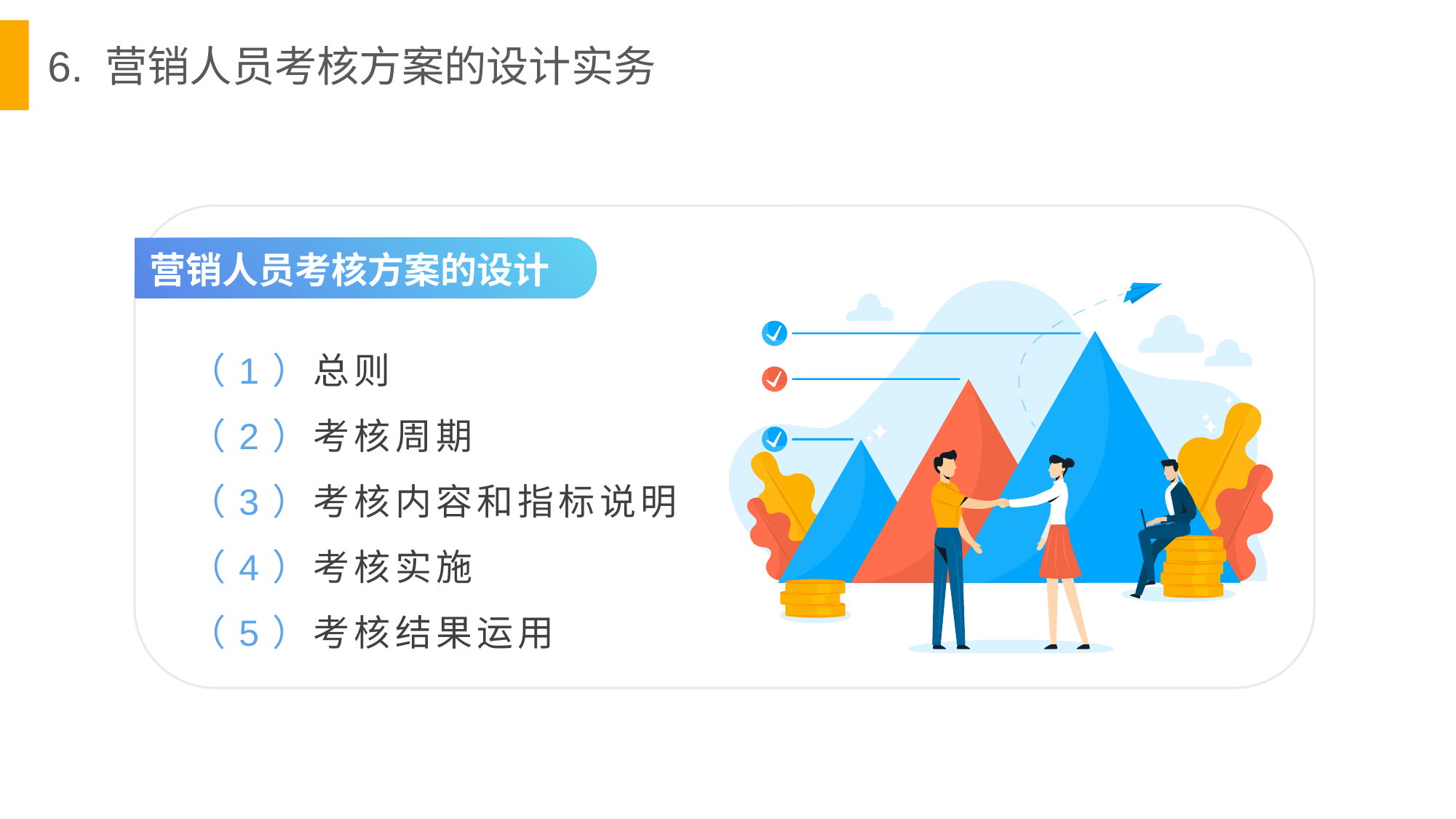

6. 营销人员考核方案的设计实务

营销人员考核方案的设计

（1）总则
（2）考核周期
（3）考核内容和指标说明
（4）考核实施
（5）考核结果运用